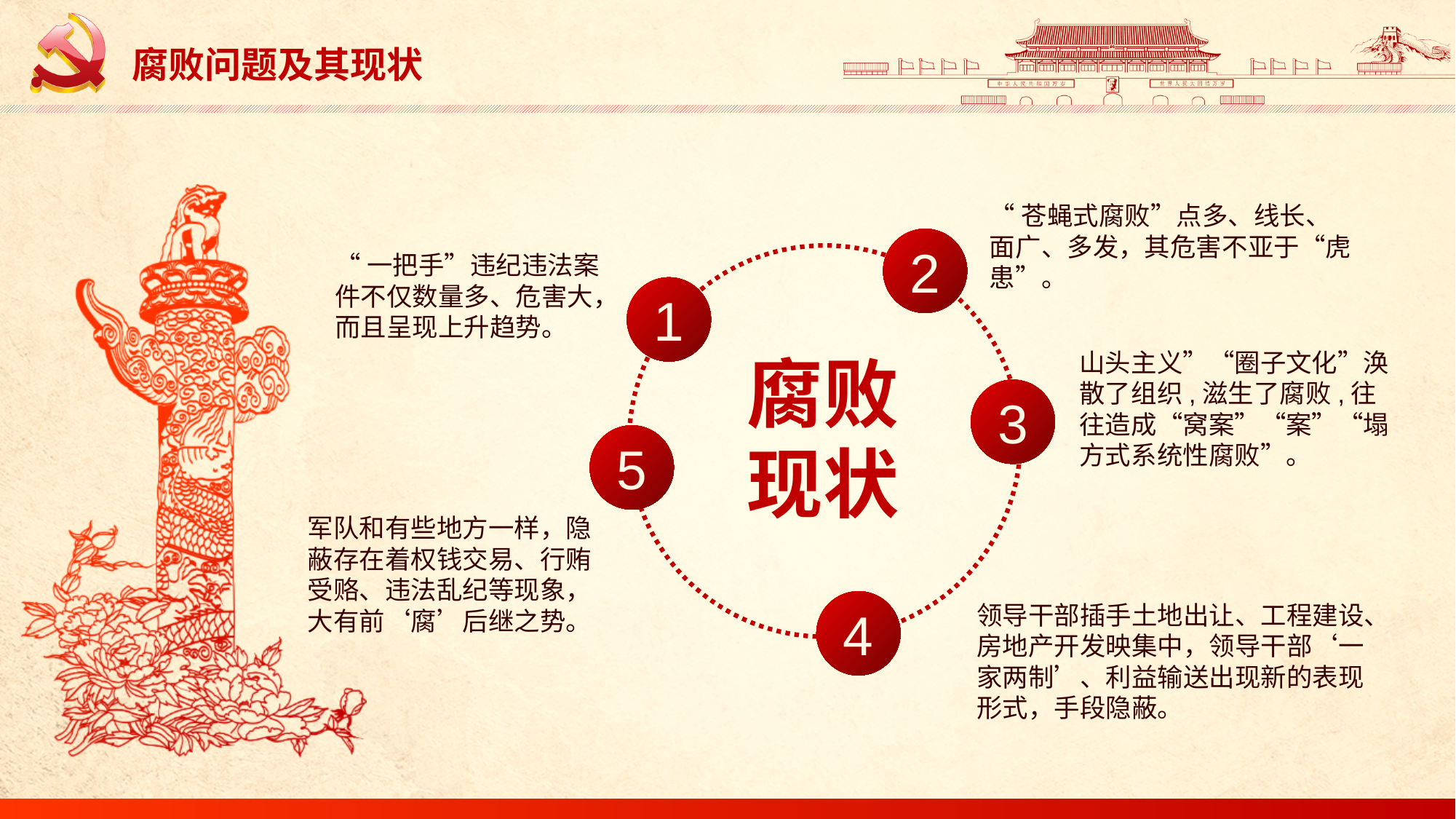

腐败问题及其现状
“苍蝇式腐败”点多、线长、面广、多发，其危害不亚于“虎患”。
2
“一把手”违纪违法案件不仅数量多、危害大，而且呈现上升趋势。

1
腐败
现状
山头主义”“圈子文化”涣散了组织,滋生了腐败,往往造成“窝案”“案”“塌方式系统性腐败”。
3
5
军队和有些地方一样，隐蔽存在着权钱交易、行贿受赂、违法乱纪等现象，大有前‘腐’后继之势。
4
领导干部插手土地出让、工程建设、房地产开发映集中，领导干部‘一家两制’、利益输送出现新的表现形式，手段隐蔽。